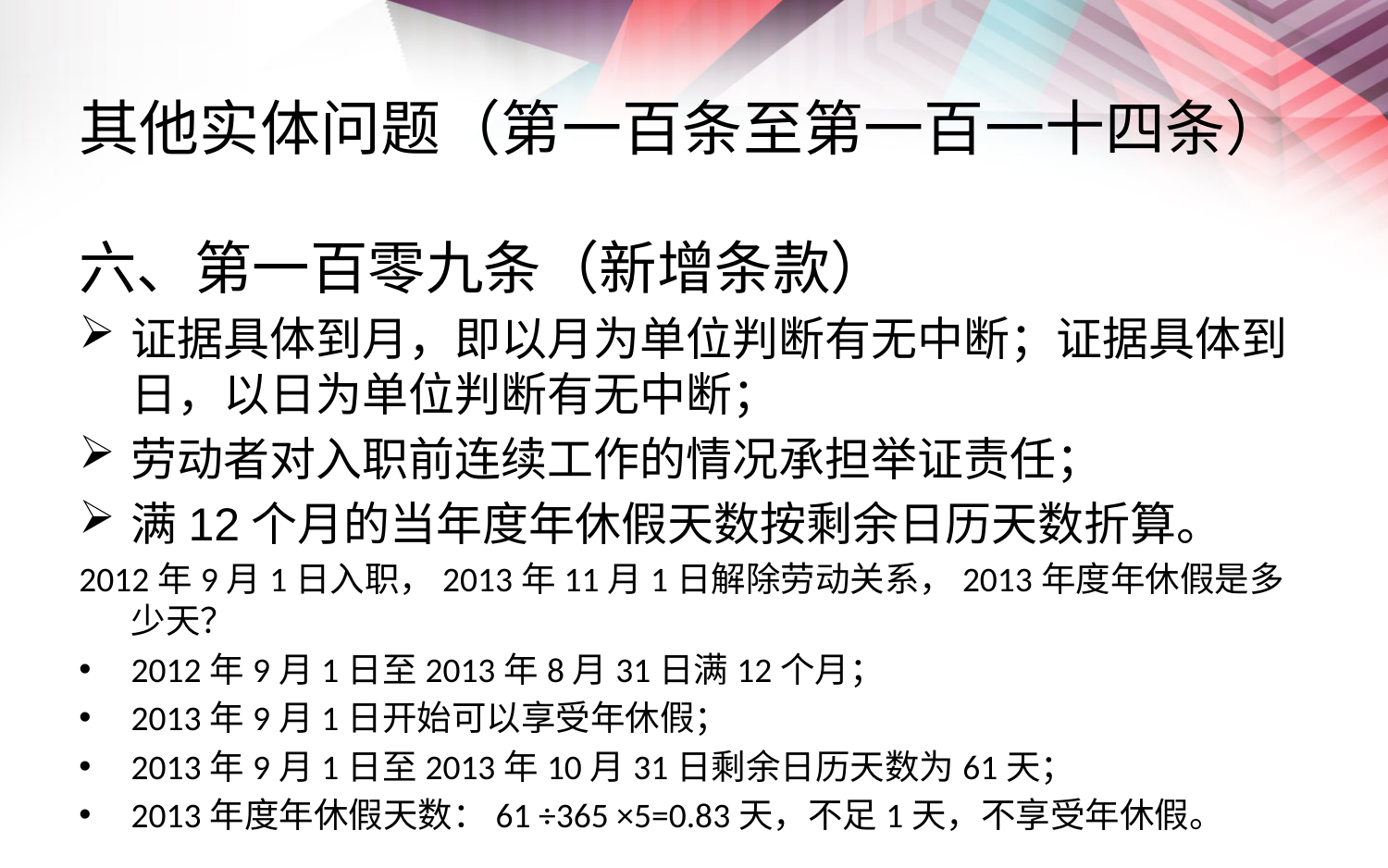

# 其他实体问题（第一百条至第一百一十四条）
六、第一百零九条（新增条款）
证据具体到月，即以月为单位判断有无中断；证据具体到日，以日为单位判断有无中断；
劳动者对入职前连续工作的情况承担举证责任；
满12个月的当年度年休假天数按剩余日历天数折算。
2012年9月1日入职，2013年11月1日解除劳动关系，2013年度年休假是多少天？
2012年9月1日至2013年8月31日满12个月；
2013年9月1日开始可以享受年休假；
2013年9月1日至2013年10月31日剩余日历天数为61天；
2013年度年休假天数：61 ÷365 ×5=0.83天，不足1天，不享受年休假。